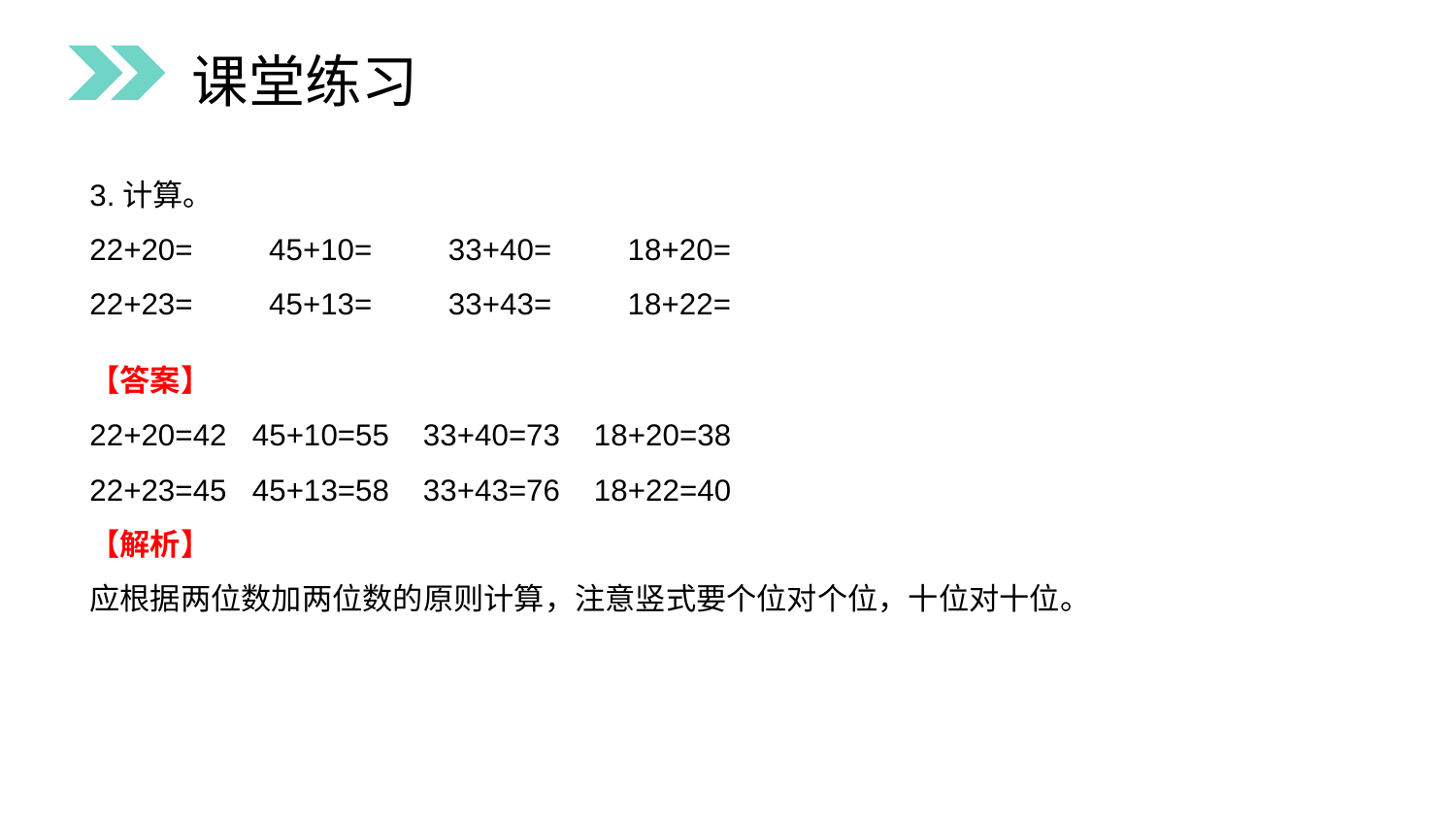

课堂练习
3.计算。
22+20=         45+10=         33+40=         18+20=
22+23=         45+13=         33+43=         18+22=

【答案】
22+20=42   45+10=55    33+40=73    18+20=38
22+23=45   45+13=58    33+43=76    18+22=40
【解析】
应根据两位数加两位数的原则计算，注意竖式要个位对个位，十位对十位。